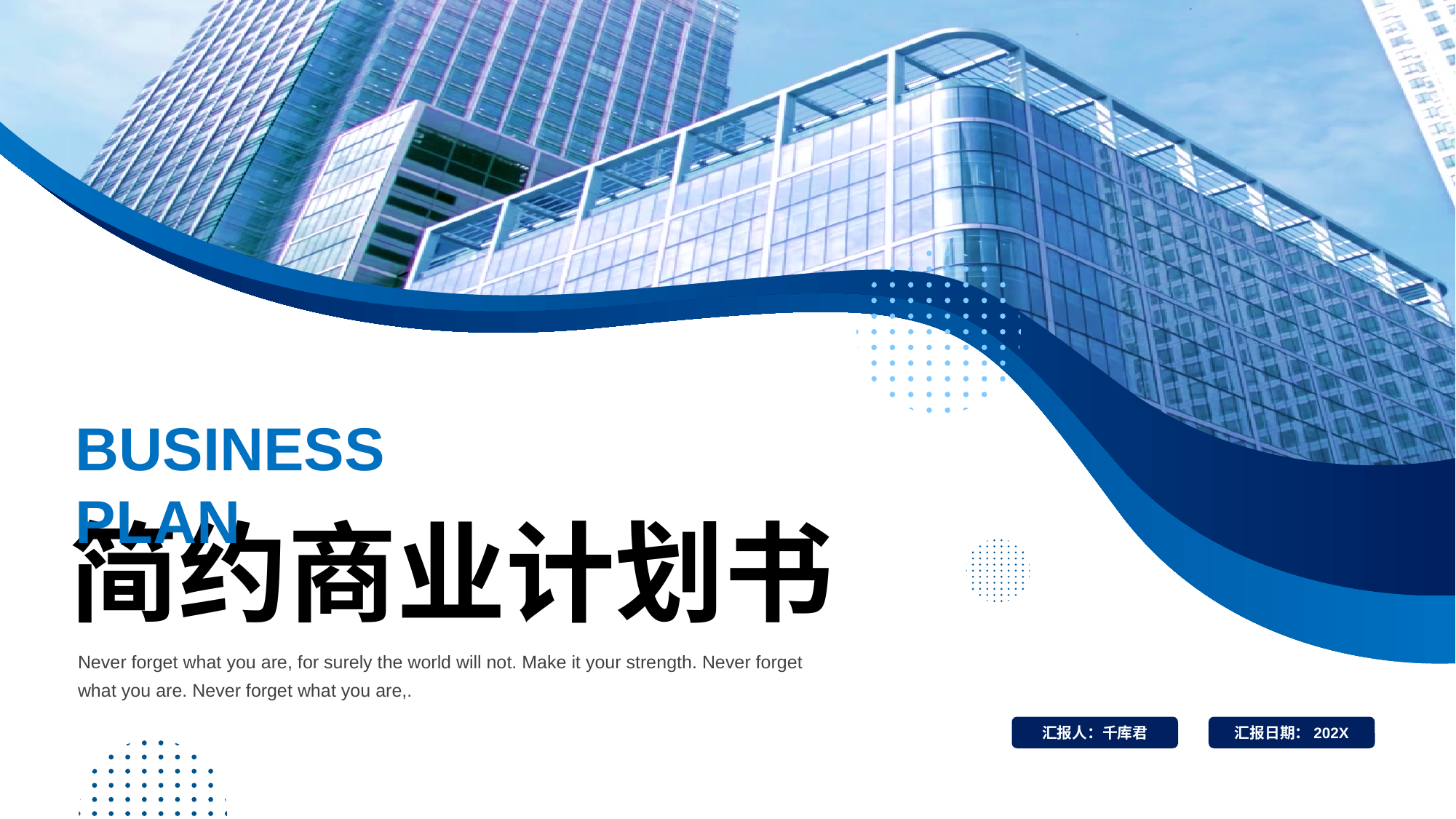

BUSINESS PLAN
简约商业计划书

Never forget what you are, for surely the world will not. Make it your strength. Never forget what you are. Never forget what you are,.
汇报人：千库君
汇报日期：202X